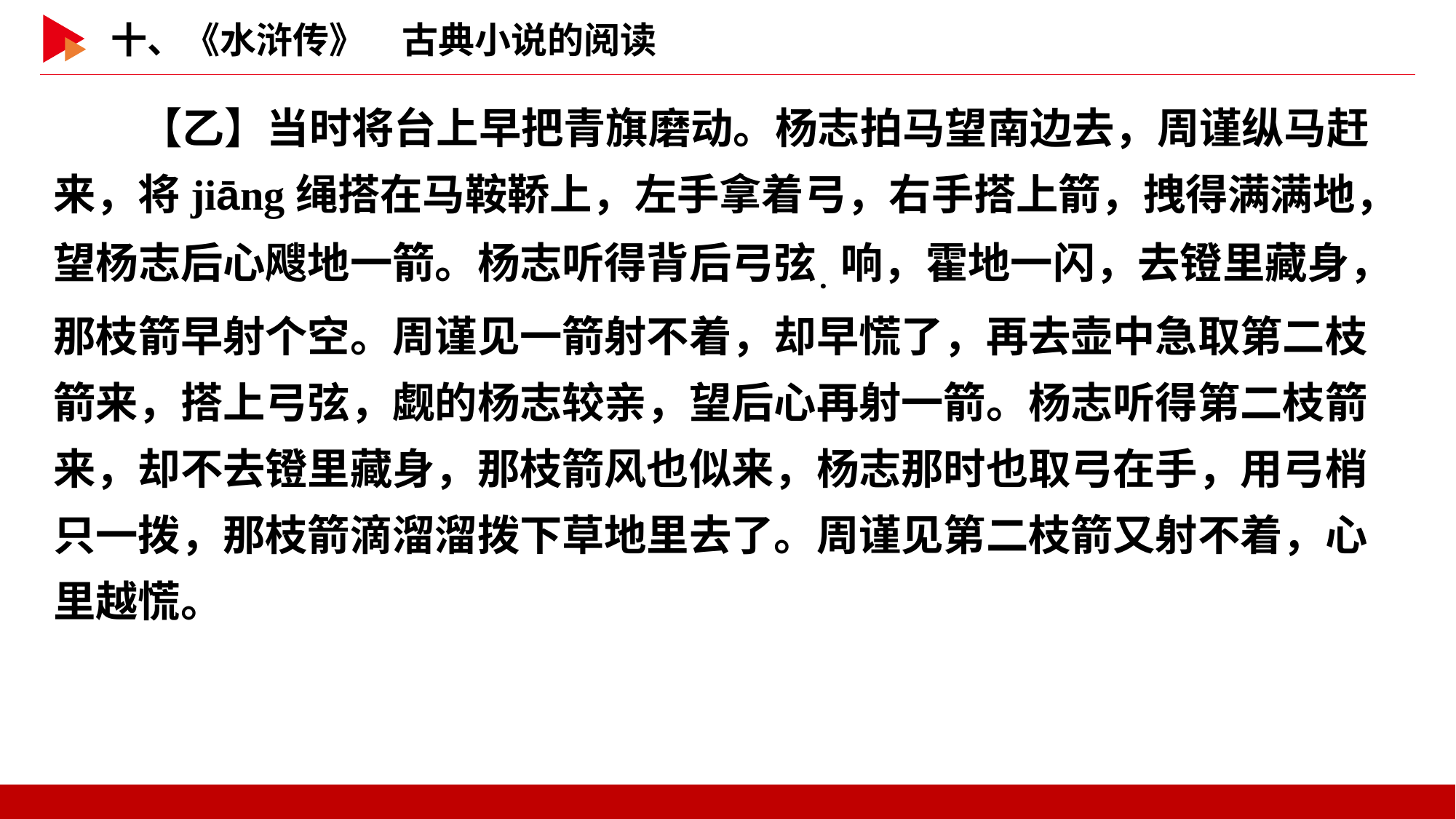

【乙】当时将台上早把青旗磨动。杨志拍马望南边去，周谨纵马赶来，将jiāng绳搭在马鞍鞒上，左手拿着弓，右手搭上箭，拽得满满地，望杨志后心飕地一箭。杨志听得背后弓弦．响，霍地一闪，去镫里藏身，那枝箭早射个空。周谨见一箭射不着，却早慌了，再去壶中急取第二枝箭来，搭上弓弦，觑的杨志较亲，望后心再射一箭。杨志听得第二枝箭来，却不去镫里藏身，那枝箭风也似来，杨志那时也取弓在手，用弓梢只一拨，那枝箭滴溜溜拨下草地里去了。周谨见第二枝箭又射不着，心里越慌。